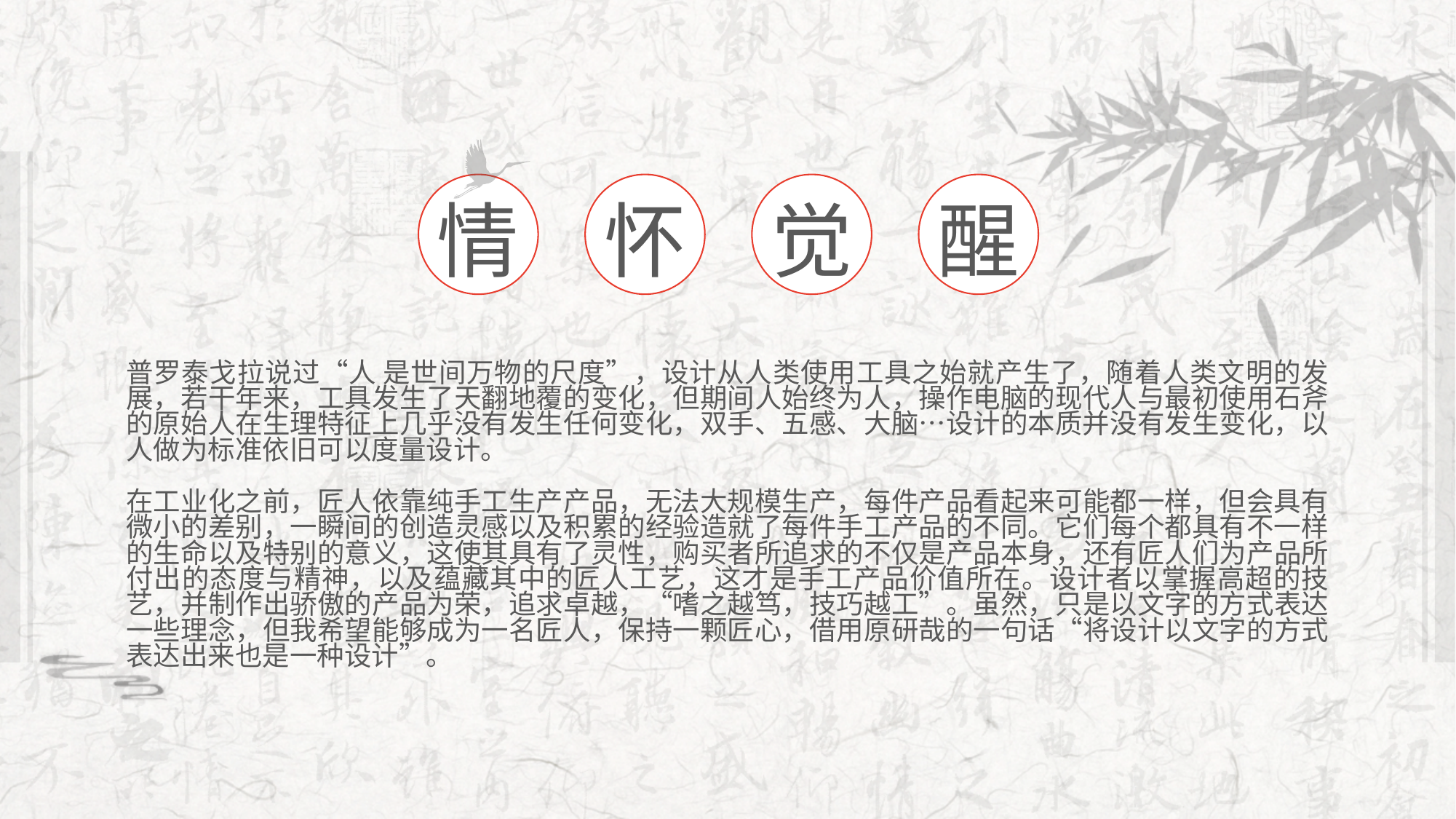

情
怀
觉
醒
普罗泰戈拉说过“人 是世间万物的尺度”，设计从人类使用工具之始就产生了，随着人类文明的发展，若干年来，工具发生了天翻地覆的变化，但期间人始终为人，操作电脑的现代人与最初使用石斧的原始人在生理特征上几乎没有发生任何变化，双手、五感、大脑…设计的本质并没有发生变化，以人做为标准依旧可以度量设计。

在工业化之前，匠人依靠纯手工生产产品，无法大规模生产，每件产品看起来可能都一样，但会具有微小的差别，一瞬间的创造灵感以及积累的经验造就了每件手工产品的不同。它们每个都具有不一样的生命以及特别的意义，这使其具有了灵性，购买者所追求的不仅是产品本身，还有匠人们为产品所付出的态度与精神，以及蕴藏其中的匠人工艺，这才是手工产品价值所在。设计者以掌握高超的技艺，并制作出骄傲的产品为荣，追求卓越，“嗜之越笃，技巧越工”。虽然，只是以文字的方式表达一些理念，但我希望能够成为一名匠人，保持一颗匠心，借用原研哉的一句话“将设计以文字的方式表达出来也是一种设计”。